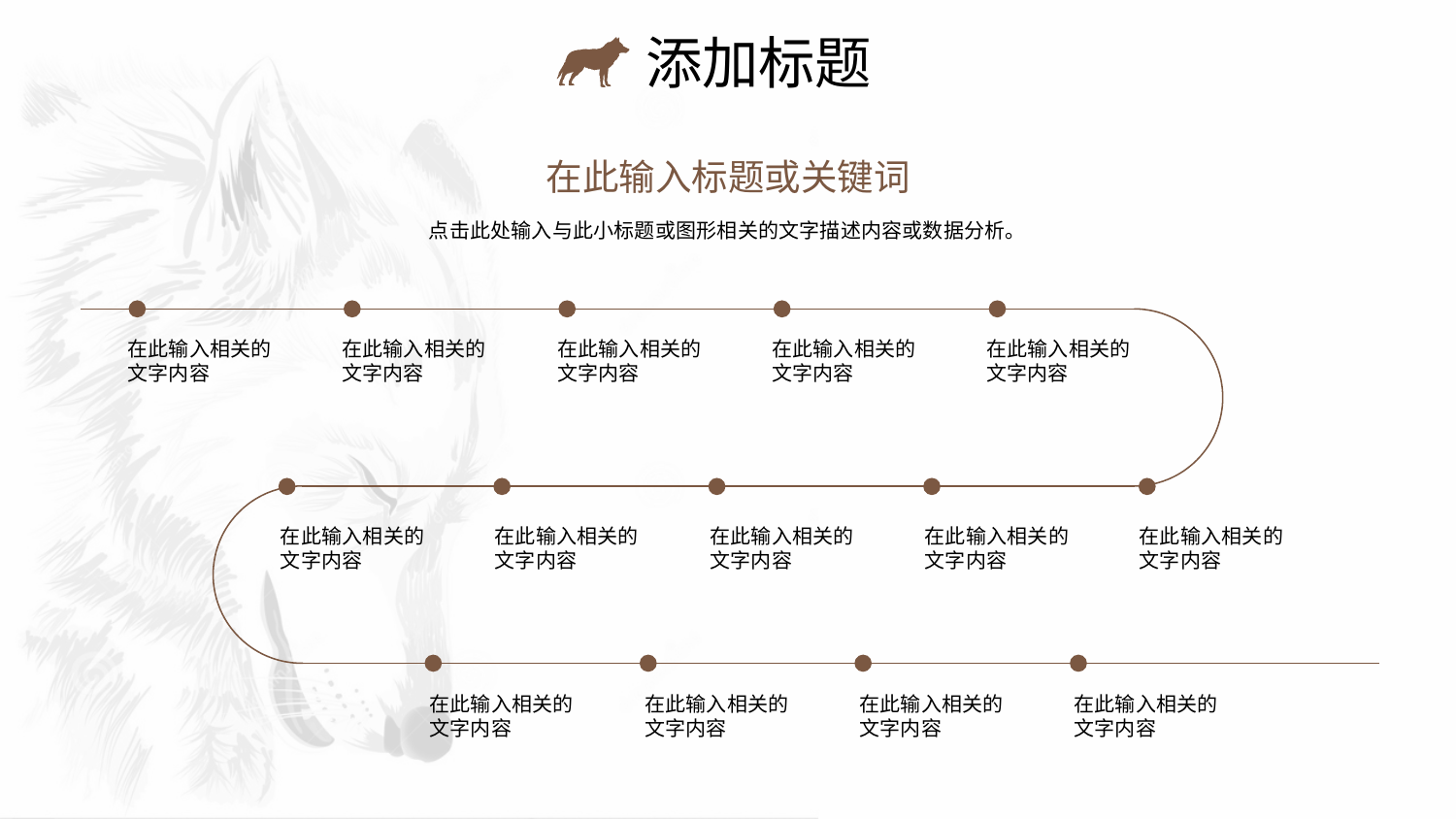

添加标题

在此输入标题或关键词
点击此处输入与此小标题或图形相关的文字描述内容或数据分析。

在此输入相关的文字内容
在此输入相关的文字内容
在此输入相关的文字内容
在此输入相关的文字内容
在此输入相关的文字内容

在此输入相关的文字内容
在此输入相关的文字内容
在此输入相关的文字内容
在此输入相关的文字内容
在此输入相关的文字内容

在此输入相关的文字内容
在此输入相关的文字内容
在此输入相关的文字内容
在此输入相关的文字内容